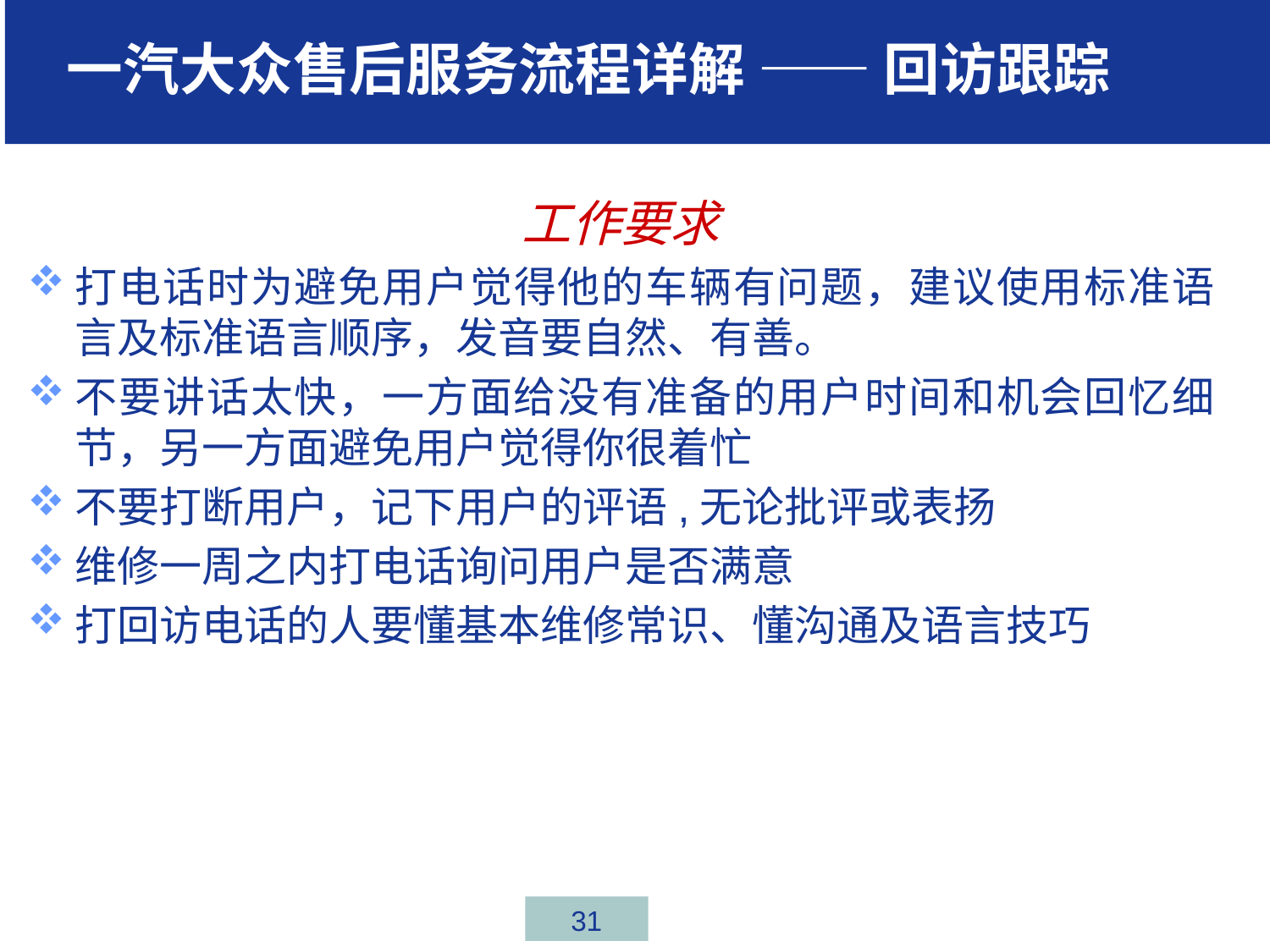

一汽大众售后服务流程详解 —— 回访跟踪
工作要求
打电话时为避免用户觉得他的车辆有问题，建议使用标准语言及标准语言顺序，发音要自然、有善。
不要讲话太快，一方面给没有准备的用户时间和机会回忆细节，另一方面避免用户觉得你很着忙
不要打断用户，记下用户的评语,无论批评或表扬
维修一周之内打电话询问用户是否满意
打回访电话的人要懂基本维修常识、懂沟通及语言技巧

31